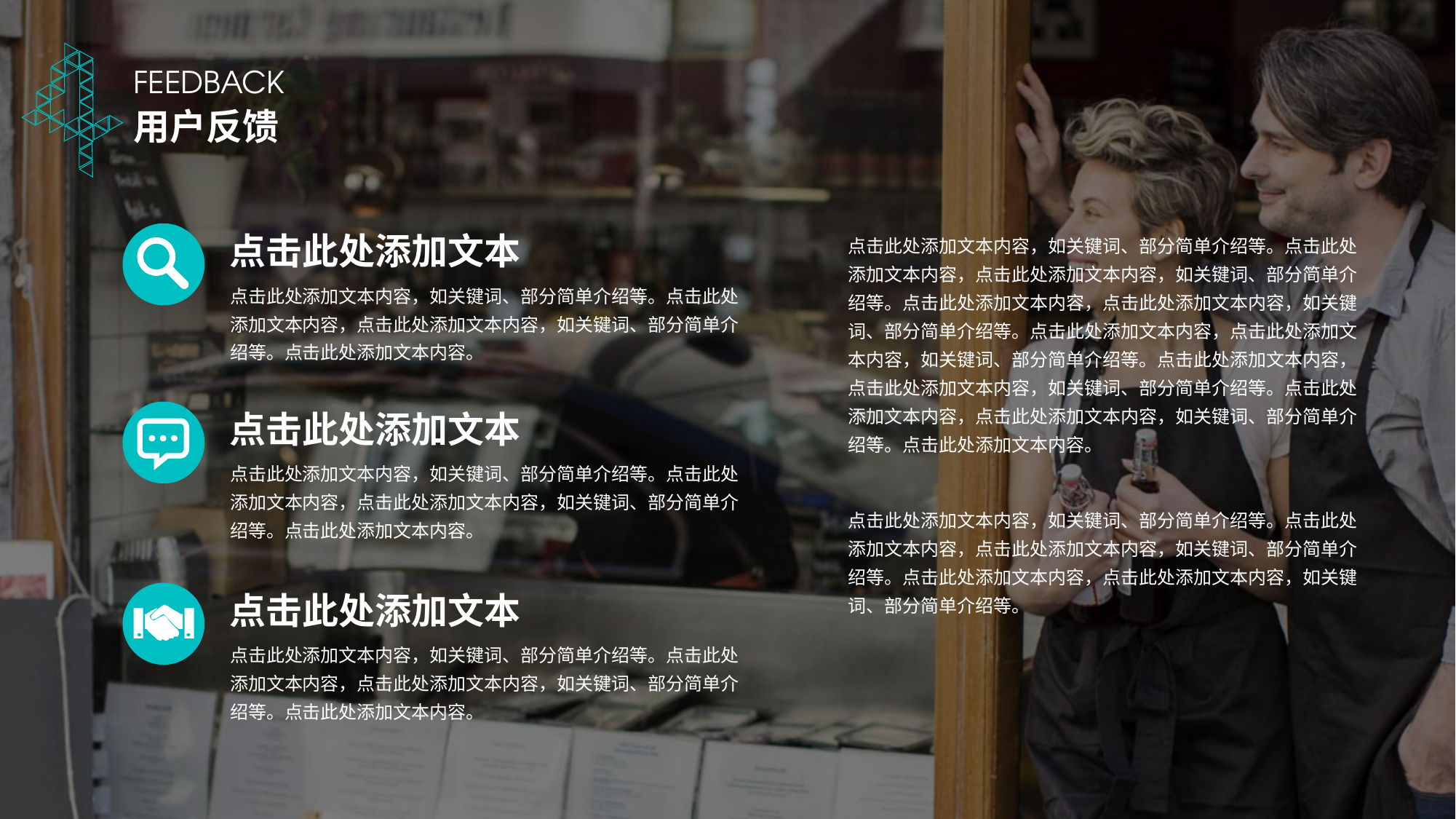

FEEDBACK
用户反馈
点击此处添加文本
点击此处添加文本内容，如关键词、部分简单介绍等。点击此处添加文本内容，点击此处添加文本内容，如关键词、部分简单介绍等。点击此处添加文本内容，点击此处添加文本内容，如关键词、部分简单介绍等。点击此处添加文本内容，点击此处添加文本内容，如关键词、部分简单介绍等。点击此处添加文本内容，
点击此处添加文本内容，如关键词、部分简单介绍等。点击此处添加文本内容，点击此处添加文本内容，如关键词、部分简单介绍等。点击此处添加文本内容。

点击此处添加文本内容，如关键词、部分简单介绍等。点击此处添加文本内容，点击此处添加文本内容，如关键词、部分简单介绍等。点击此处添加文本内容。
点击此处添加文本

点击此处添加文本内容，如关键词、部分简单介绍等。点击此处添加文本内容，点击此处添加文本内容，如关键词、部分简单介绍等。点击此处添加文本内容。
点击此处添加文本内容，如关键词、部分简单介绍等。点击此处添加文本内容，点击此处添加文本内容，如关键词、部分简单介绍等。点击此处添加文本内容，点击此处添加文本内容，如关键词、部分简单介绍等。
点击此处添加文本

点击此处添加文本内容，如关键词、部分简单介绍等。点击此处添加文本内容，点击此处添加文本内容，如关键词、部分简单介绍等。点击此处添加文本内容。